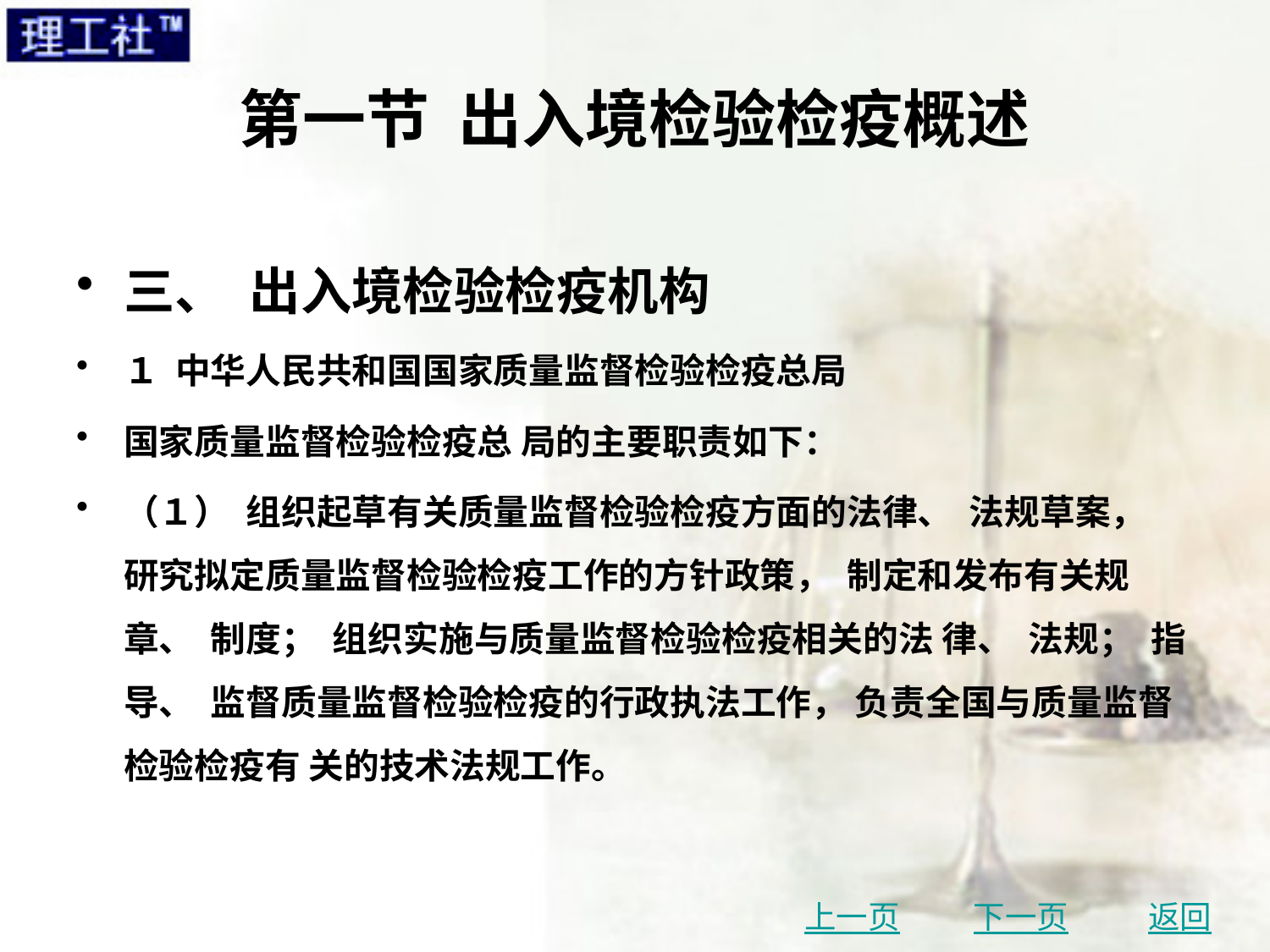

# 第一节  出入境检验检疫概述
三、  出入境检验检疫机构
１  中华人民共和国国家质量监督检验检疫总局
国家质量监督检验检疫总 局的主要职责如下：
（１）  组织起草有关质量监督检验检疫方面的法律、  法规草案，  研究拟定质量监督检验检疫工作的方针政策，  制定和发布有关规章、  制度；  组织实施与质量监督检验检疫相关的法 律、  法规；  指导、  监督质量监督检验检疫的行政执法工作， 负责全国与质量监督检验检疫有 关的技术法规工作。

上一页
下一页
返回